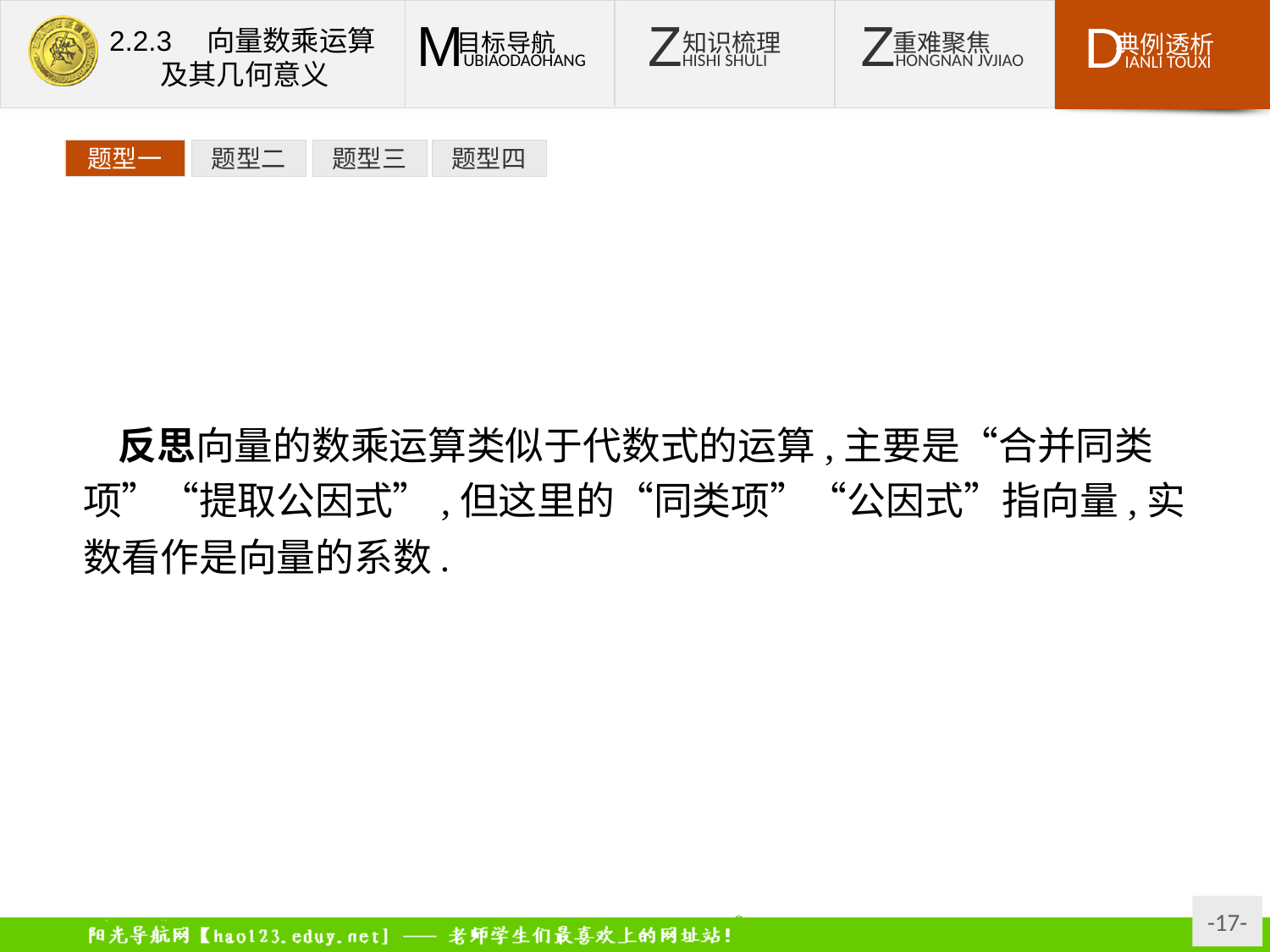

题型一
题型二
题型三
题型四
反思向量的数乘运算类似于代数式的运算,主要是“合并同类项”“提取公因式”,但这里的“同类项”“公因式”指向量,实数看作是向量的系数.